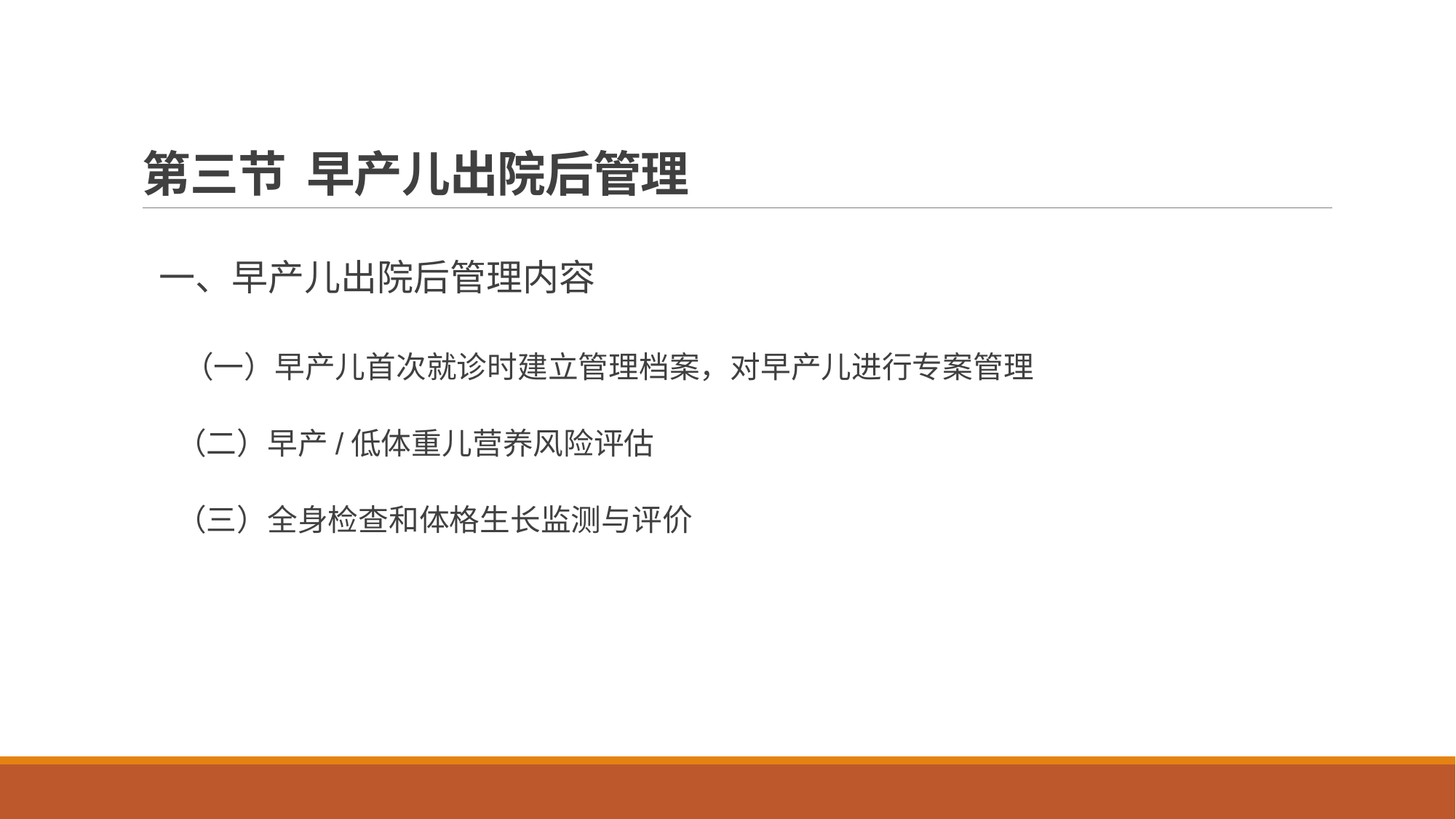

# 第三节  早产儿出院后管理
 一、早产儿出院后管理内容
    （一）早产儿首次就诊时建立管理档案，对早产儿进行专案管理
    （二）早产/低体重儿营养风险评估
    （三）全身检查和体格生长监测与评价